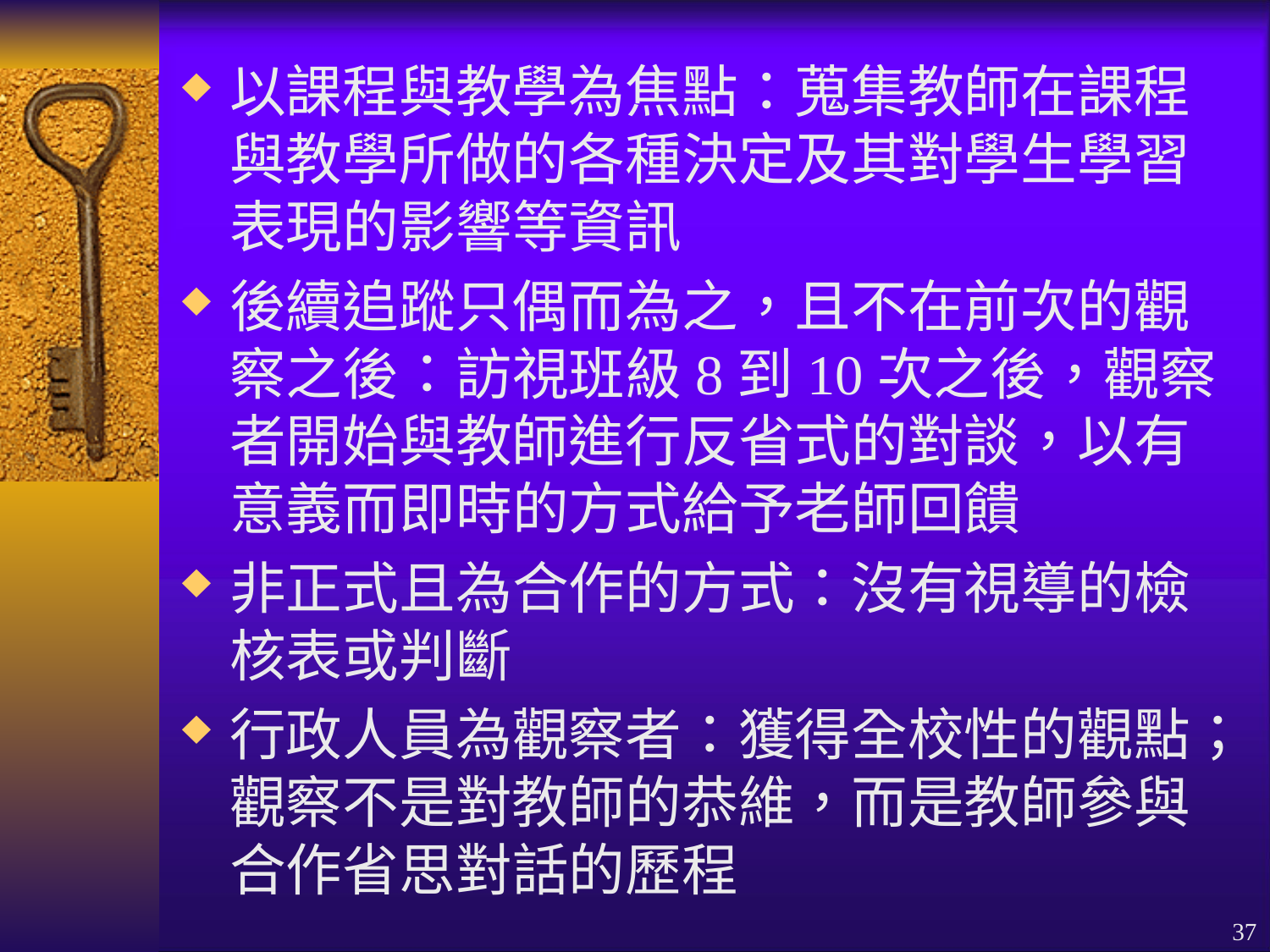

以課程與教學為焦點：蒐集教師在課程與教學所做的各種決定及其對學生學習表現的影響等資訊
後續追蹤只偶而為之，且不在前次的觀察之後：訪視班級8到10次之後，觀察者開始與教師進行反省式的對談，以有意義而即時的方式給予老師回饋
非正式且為合作的方式：沒有視導的檢核表或判斷
行政人員為觀察者：獲得全校性的觀點；觀察不是對教師的恭維，而是教師參與合作省思對話的歷程
37